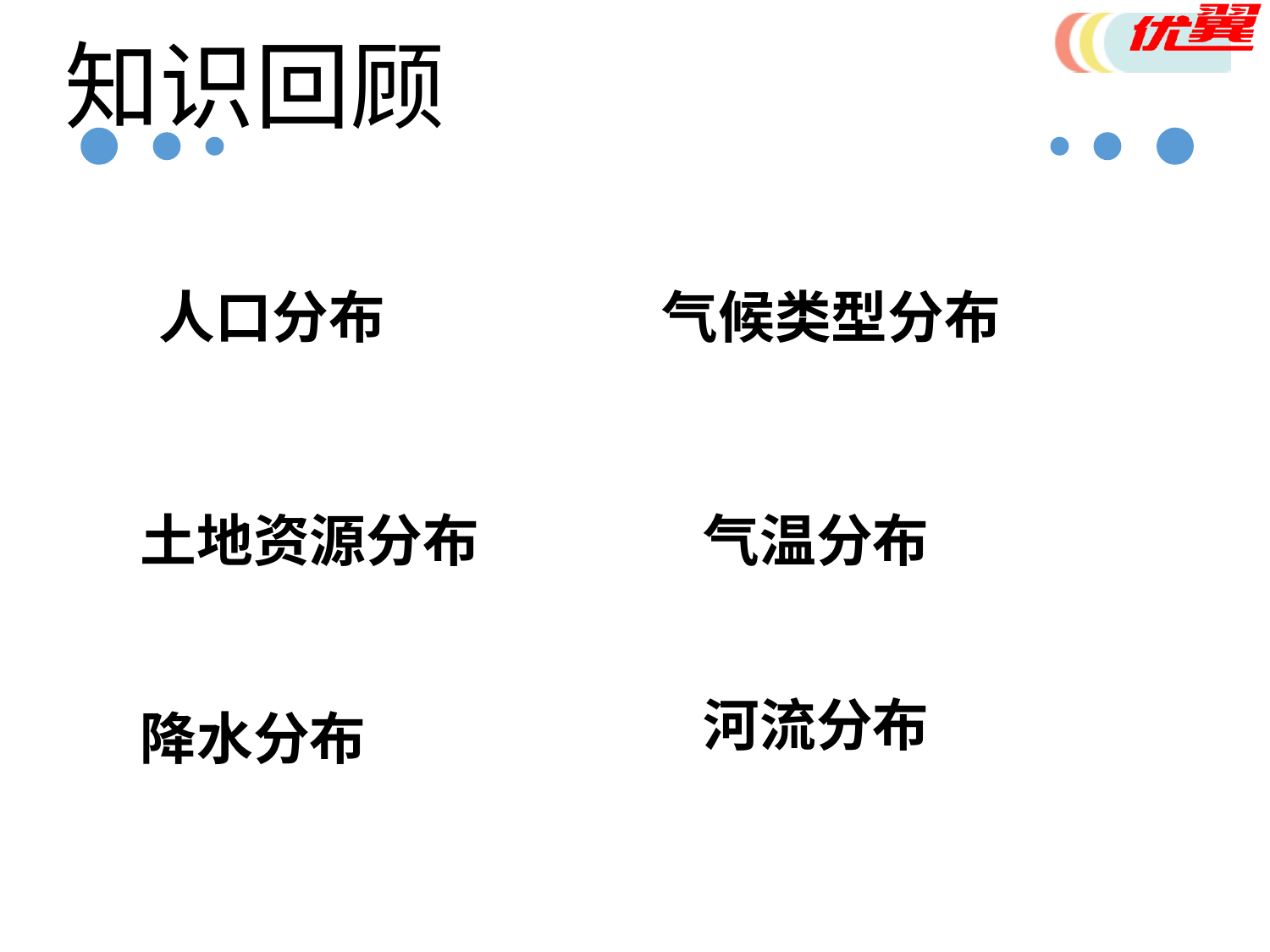

知识回顾
人口分布
气候类型分布
土地资源分布
气温分布
河流分布
降水分布